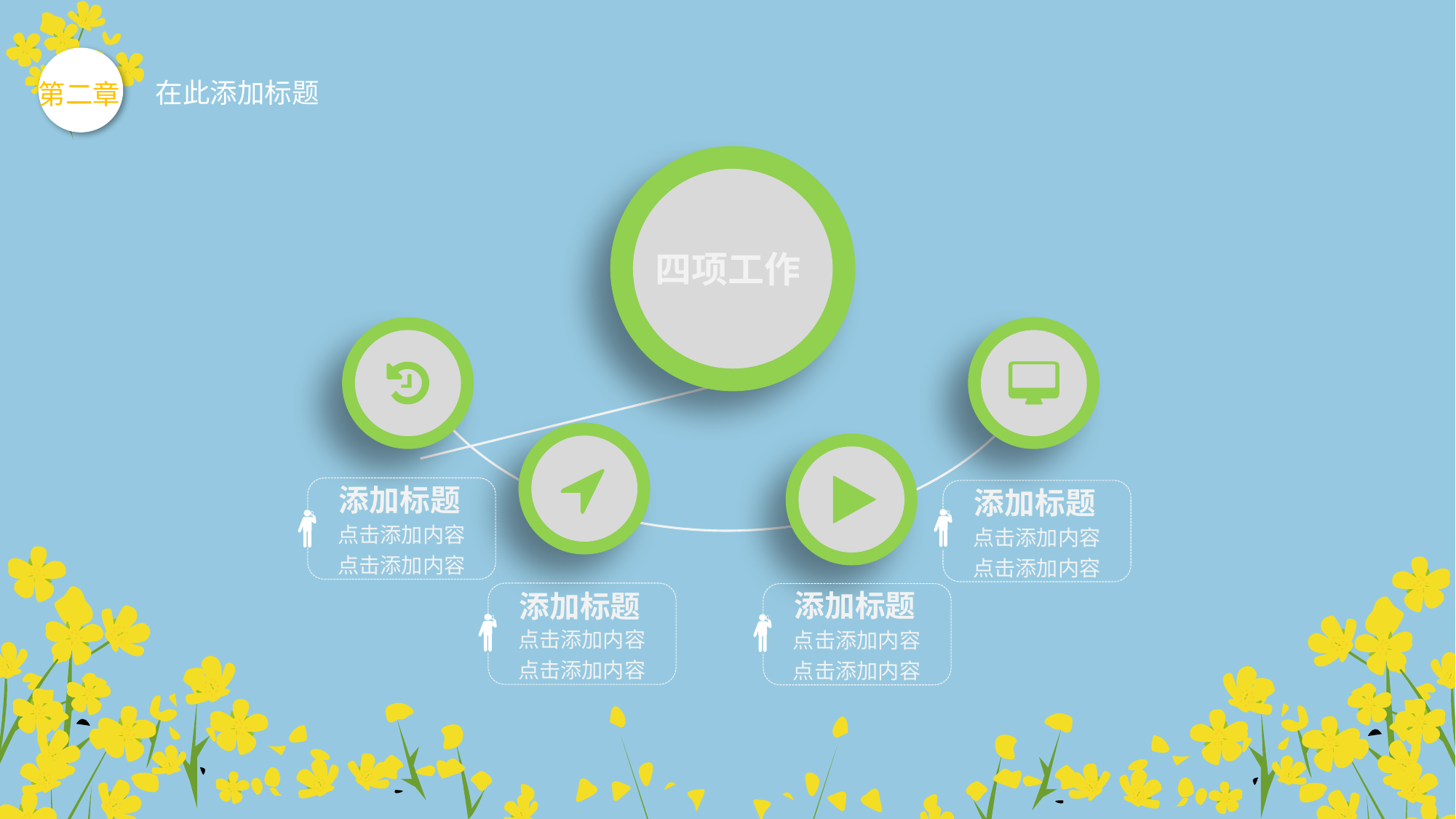

第二章
在此添加标题

四项工作

添加标题
点击添加内容点击添加内容

添加标题
点击添加内容点击添加内容

添加标题
点击添加内容点击添加内容

添加标题
点击添加内容点击添加内容

延时符